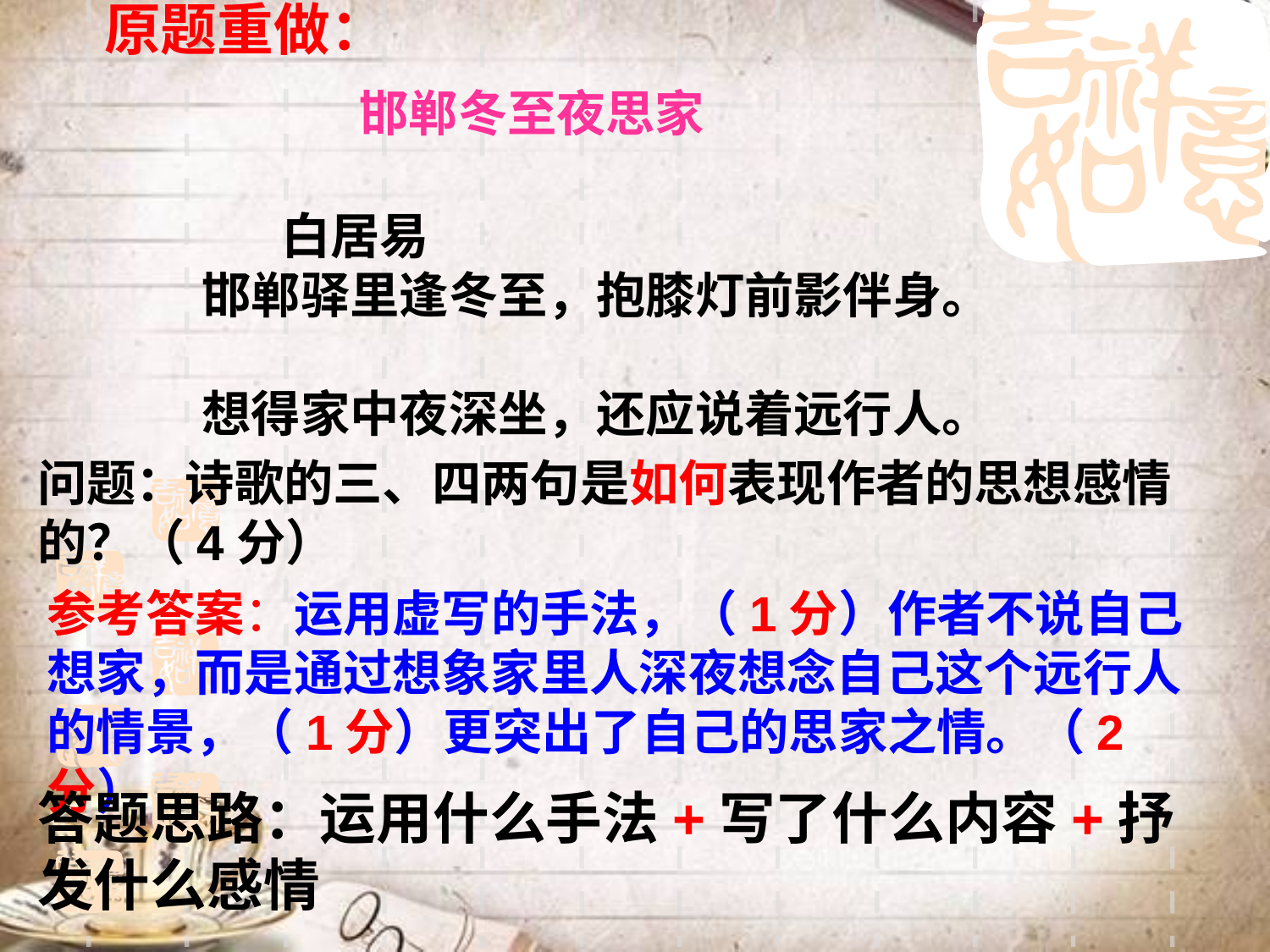

原题重做：
               邯郸冬至夜思家
               白居易
邯郸驿里逢冬至，抱膝灯前影伴身。
想得家中夜深坐，还应说着远行人。
问题：诗歌的三、四两句是如何表现作者的思想感情的？（4分）

参考答案：运用虚写的手法，（1分）作者不说自己想家，而是通过想象家里人深夜想念自己这个远行人的情景，（1分）更突出了自己的思家之情。（2分）
答题思路：运用什么手法+写了什么内容+抒发什么感情